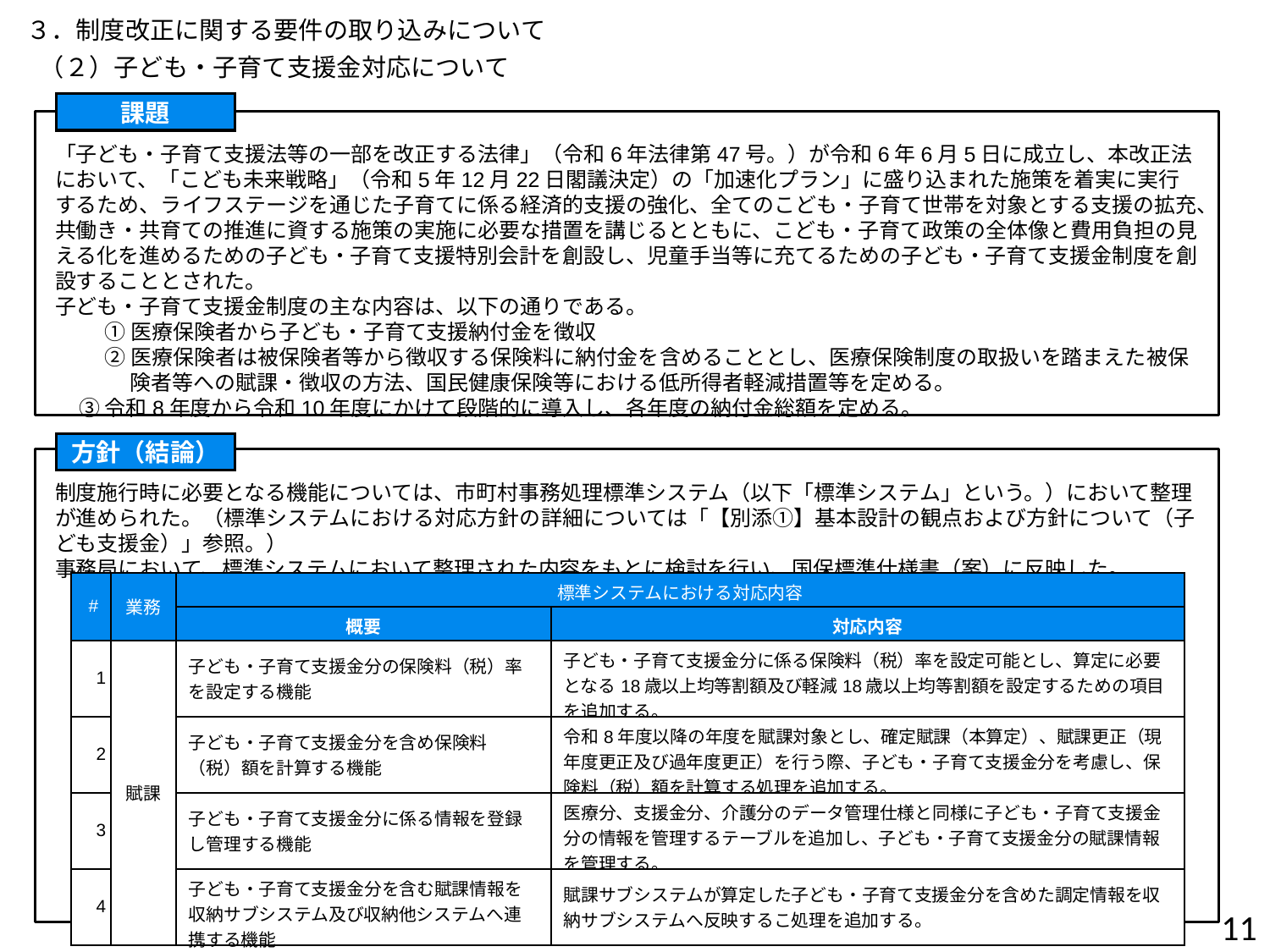

３．制度改正に関する要件の取り込みについて
（２）子ども・子育て支援金対応について
課題
「子ども・子育て支援法等の一部を改正する法律」（令和6年法律第47号。）が令和6年6月5日に成立し、本改正法において、「こども未来戦略」（令和5年12月22日閣議決定）の「加速化プラン」に盛り込まれた施策を着実に実行するため、ライフステージを通じた子育てに係る経済的支援の強化、全てのこども・子育て世帯を対象とする支援の拡充、共働き・共育ての推進に資する施策の実施に必要な措置を講じるとともに、こども・子育て政策の全体像と費用負担の見える化を進めるための子ども・子育て支援特別会計を創設し、児童手当等に充てるための子ども・子育て支援金制度を創設することとされた。
子ども・子育て支援金制度の主な内容は、以下の通りである。
①医療保険者から子ども・子育て支援納付金を徴収
②医療保険者は被保険者等から徴収する保険料に納付金を含めることとし、医療保険制度の取扱いを踏まえた被保険者等への賦課・徴収の方法、国民健康保険等における低所得者軽減措置等を定める。
③令和8年度から令和10年度にかけて段階的に導入し、各年度の納付金総額を定める。
方針（結論）
制度施行時に必要となる機能については、市町村事務処理標準システム（以下「標準システム」という。）において整理が進められた。（標準システムにおける対応方針の詳細については「【別添①】基本設計の観点および方針について（子ども支援金）」参照。）
事務局において、標準システムにおいて整理された内容をもとに検討を行い、国保標準仕様書（案）に反映した。
| # | 業務 | 標準システムにおける対応内容 |  |
| --- | --- | --- | --- |
|  |  | 概要 | 対応内容 |
| 1 | 賦課 | 子ども・子育て支援金分の保険料（税）率を設定する機能 | 子ども・子育て支援金分に係る保険料（税）率を設定可能とし、算定に必要となる18歳以上均等割額及び軽減18歳以上均等割額を設定するための項目を追加する。 |
| 2 |  | 子ども・子育て支援金分を含め保険料（税）額を計算する機能 | 令和8年度以降の年度を賦課対象とし、確定賦課（本算定）、賦課更正（現年度更正及び過年度更正）を行う際、子ども・子育て支援金分を考慮し、保険料（税）額を計算する処理を追加する。 |
| 3 |  | 子ども・子育て支援金分に係る情報を登録し管理する機能 | 医療分、支援金分、介護分のデータ管理仕様と同様に子ども・子育て支援金分の情報を管理するテーブルを追加し、子ども・子育て支援金分の賦課情報を管理する。 |
| 4 |  | 子ども・子育て支援金分を含む賦課情報を収納サブシステム及び収納他システムへ連携する機能 | 賦課サブシステムが算定した子ども・子育て支援金分を含めた調定情報を収納サブシステムへ反映するこ処理を追加する。 |
11